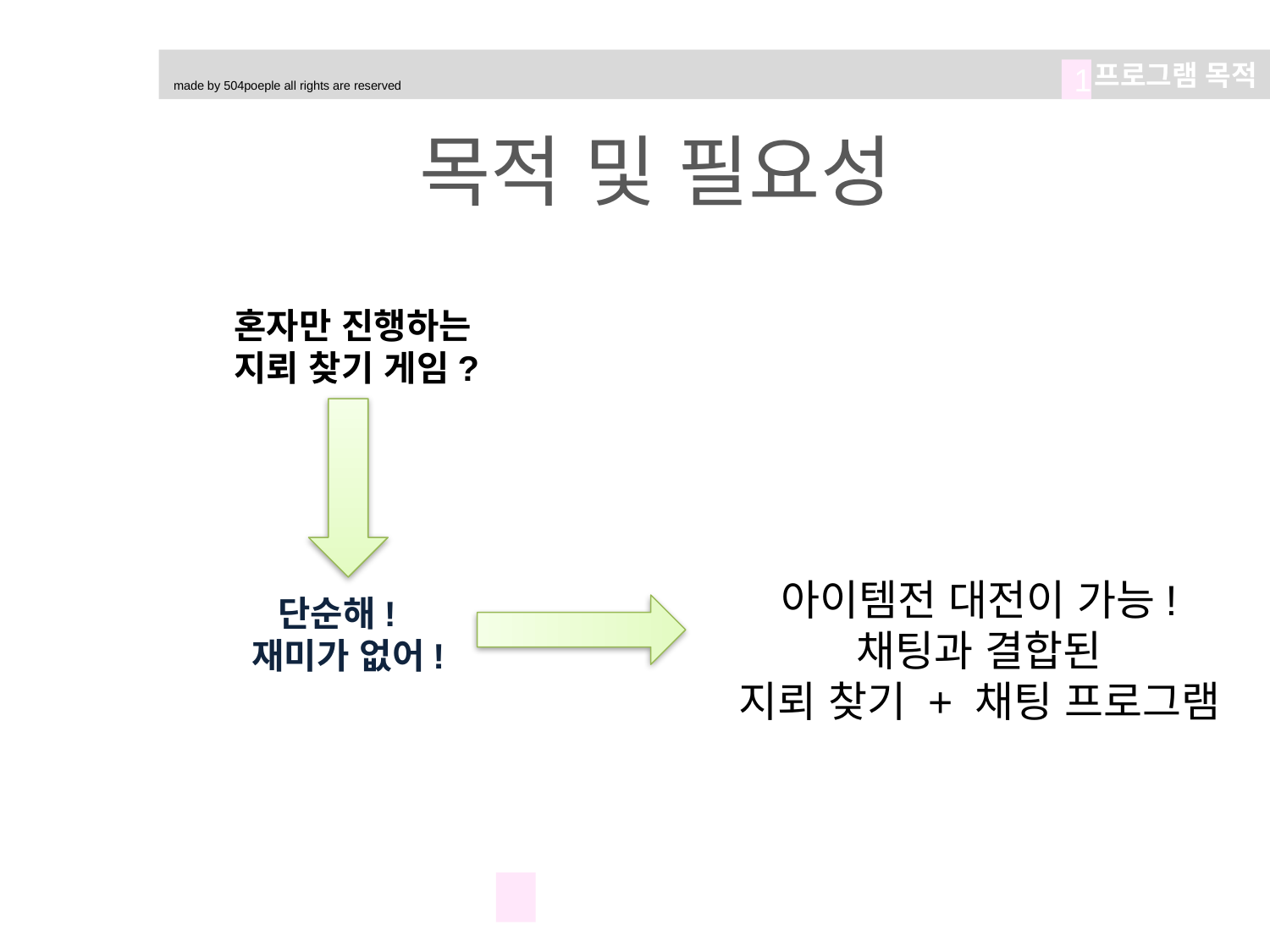

프로그램 목적
1
made by 504poeple all rights are reserved
목적 및 필요성
혼자만 진행하는
지뢰 찾기 게임?

아이템전 대전이 가능!
채팅과 결합된
지뢰 찾기 + 채팅 프로그램
단순해!
재미가 없어!